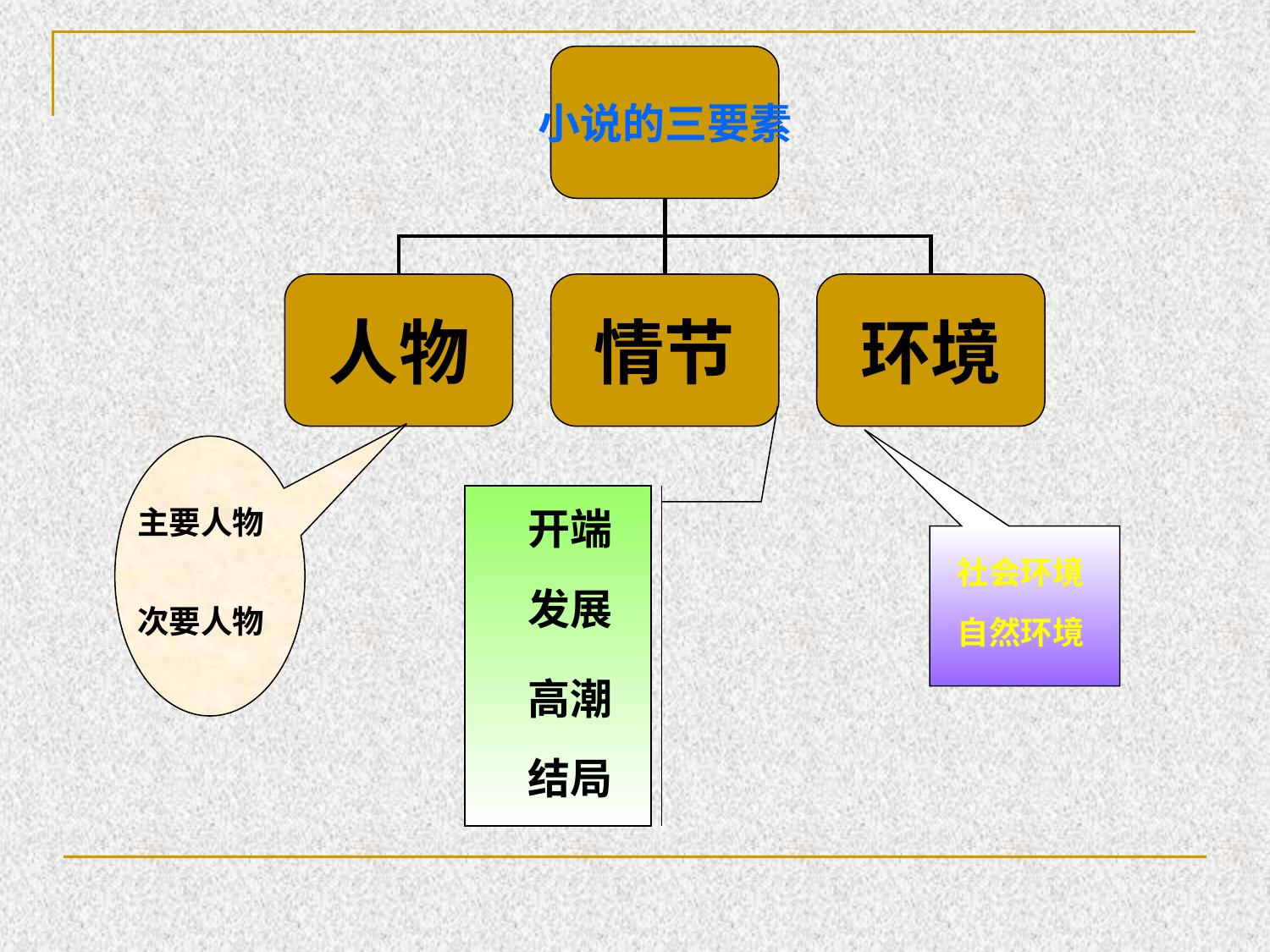

小说的三要素
人物
情节
环境

主要人物

开端

社会环境
自然环境
发展
次要人物

高潮

结局